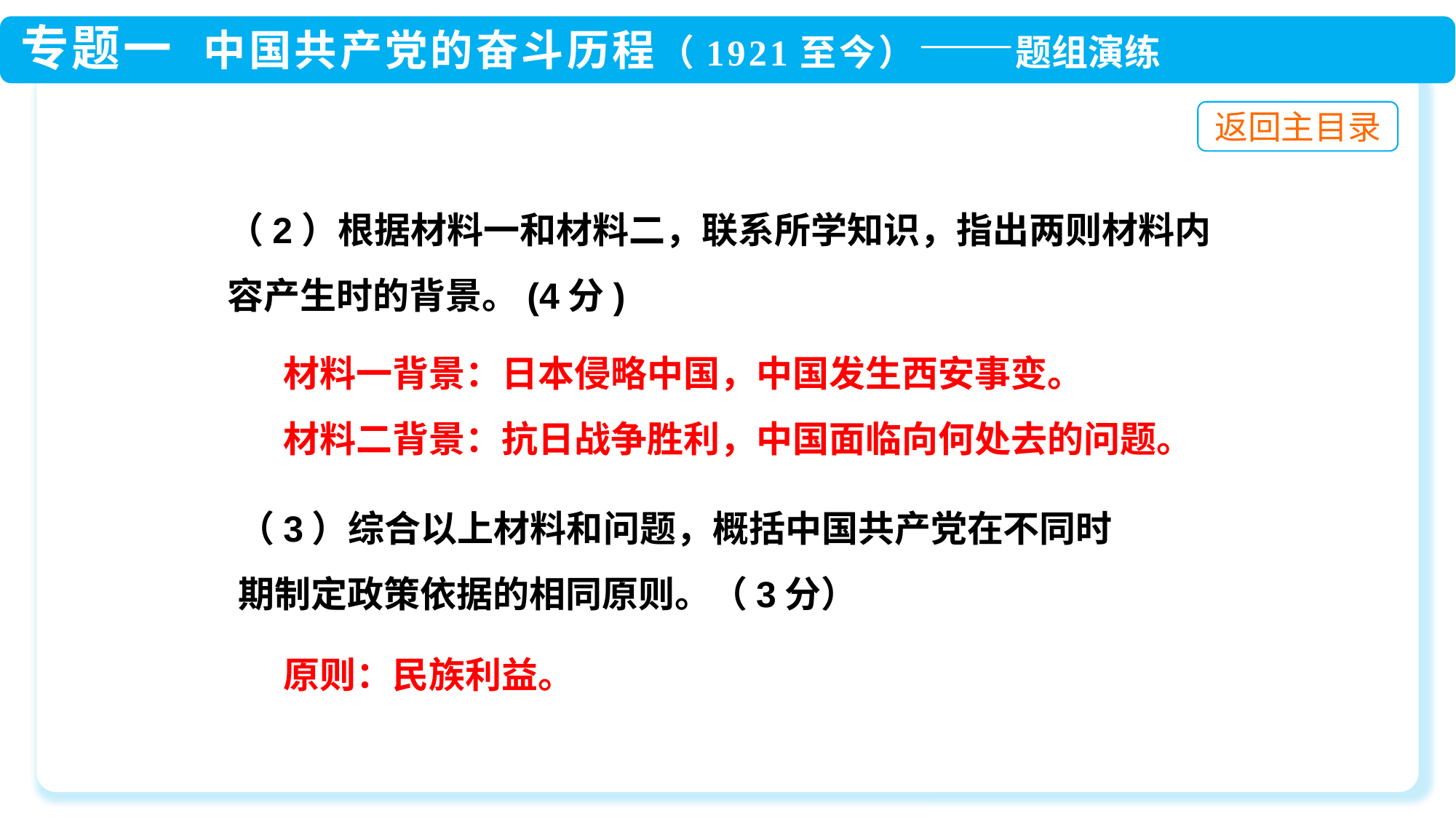

（2）根据材料一和材料二，联系所学知识，指出两则材料内容产生时的背景。(4分)
材料一背景：日本侵略中国，中国发生西安事变。
材料二背景：抗日战争胜利，中国面临向何处去的问题。
（3）综合以上材料和问题，概括中国共产党在不同时期制定政策依据的相同原则。（3分）
原则：民族利益。